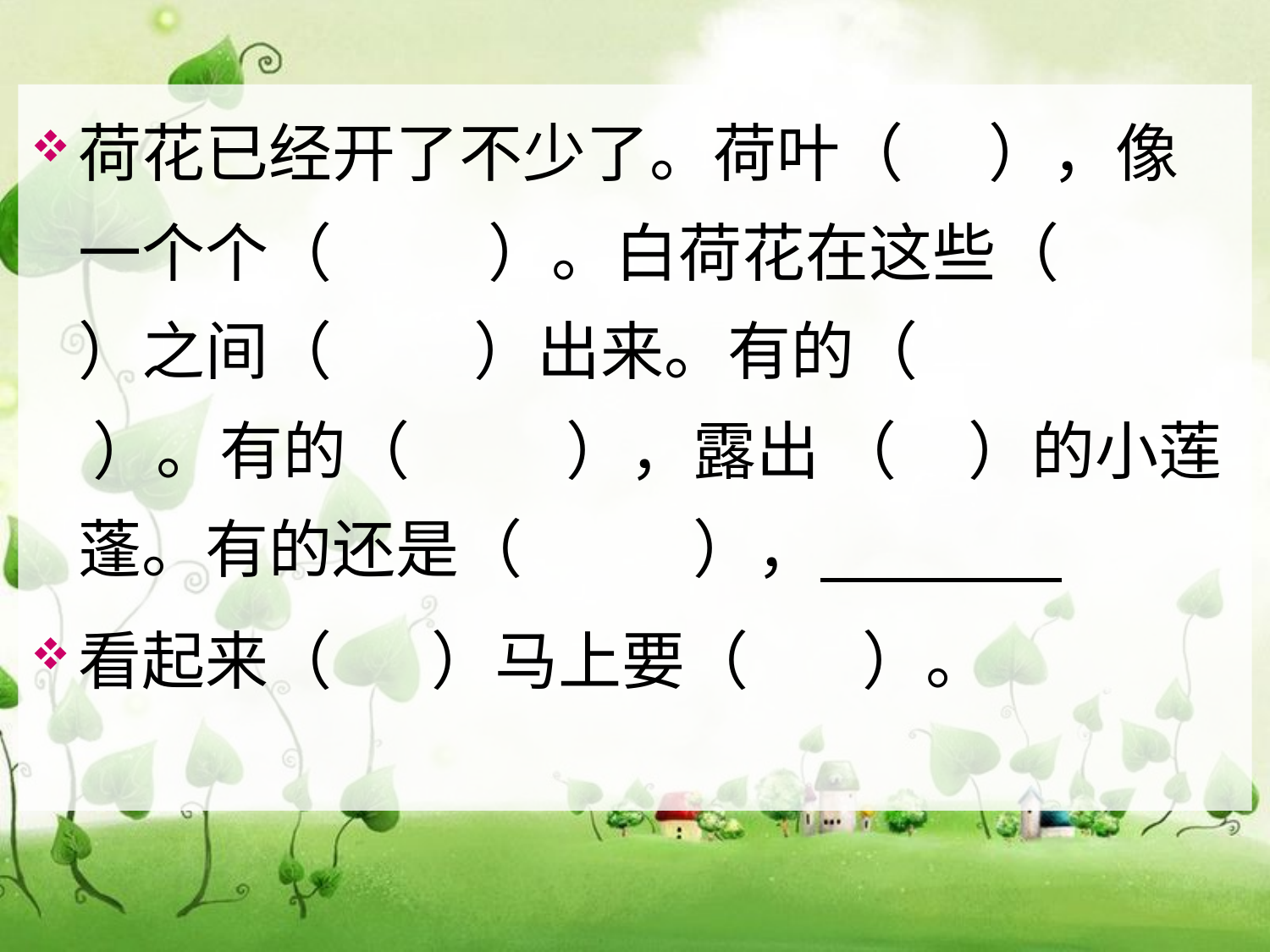

荷花已经开了不少了。荷叶（      ），像一个个（           ）。白荷花在这些（             ）之间（          ）出来。有的（                     ）。有的（           ），露出 （     ）的小莲蓬。有的还是（            ），
看起来（       ）马上要（        ）。